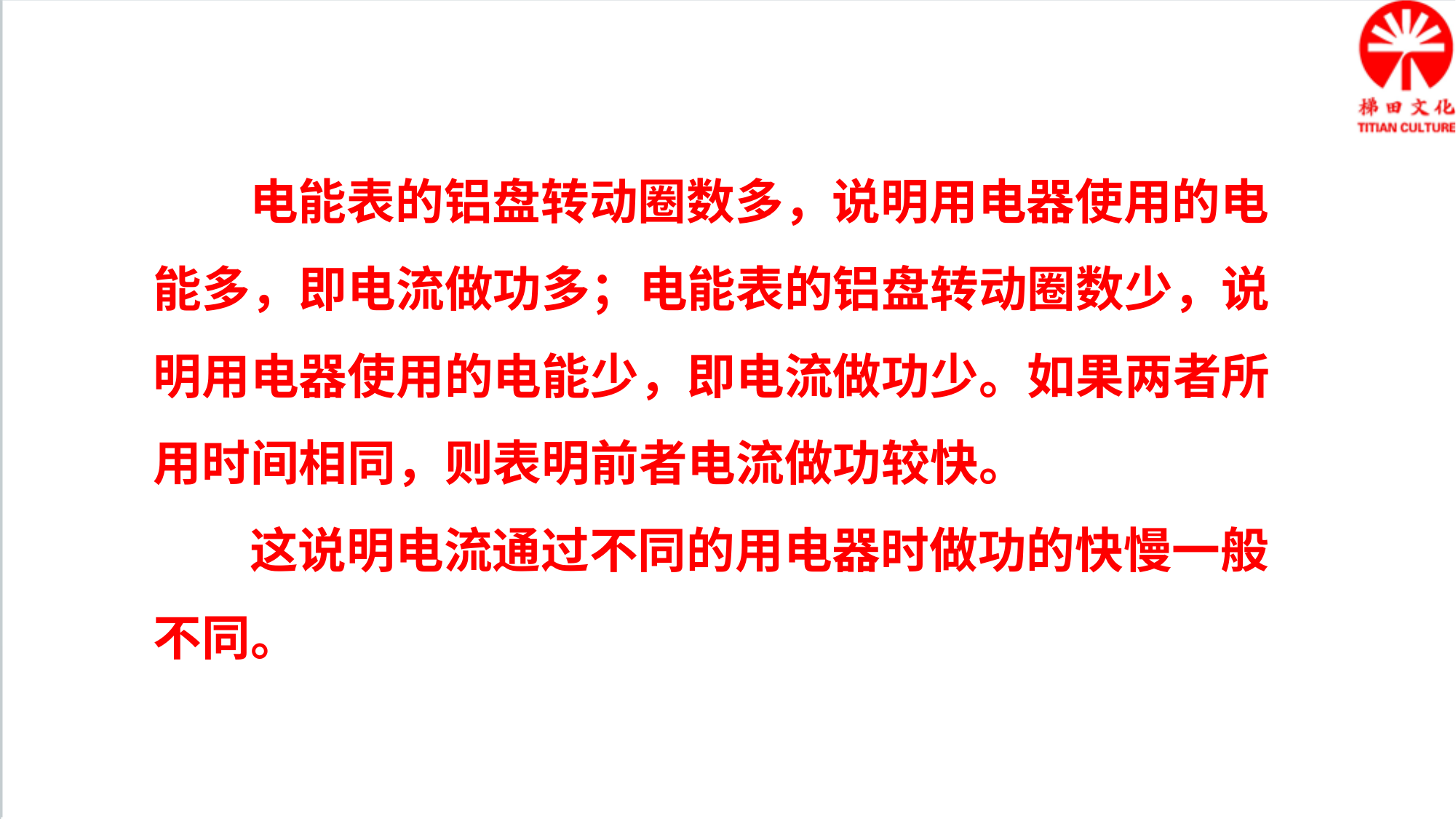

电能表的铝盘转动圈数多，说明用电器使用的电能多，即电流做功多；电能表的铝盘转动圈数少，说明用电器使用的电能少，即电流做功少。如果两者所用时间相同，则表明前者电流做功较快。
这说明电流通过不同的用电器时做功的快慢一般不同。